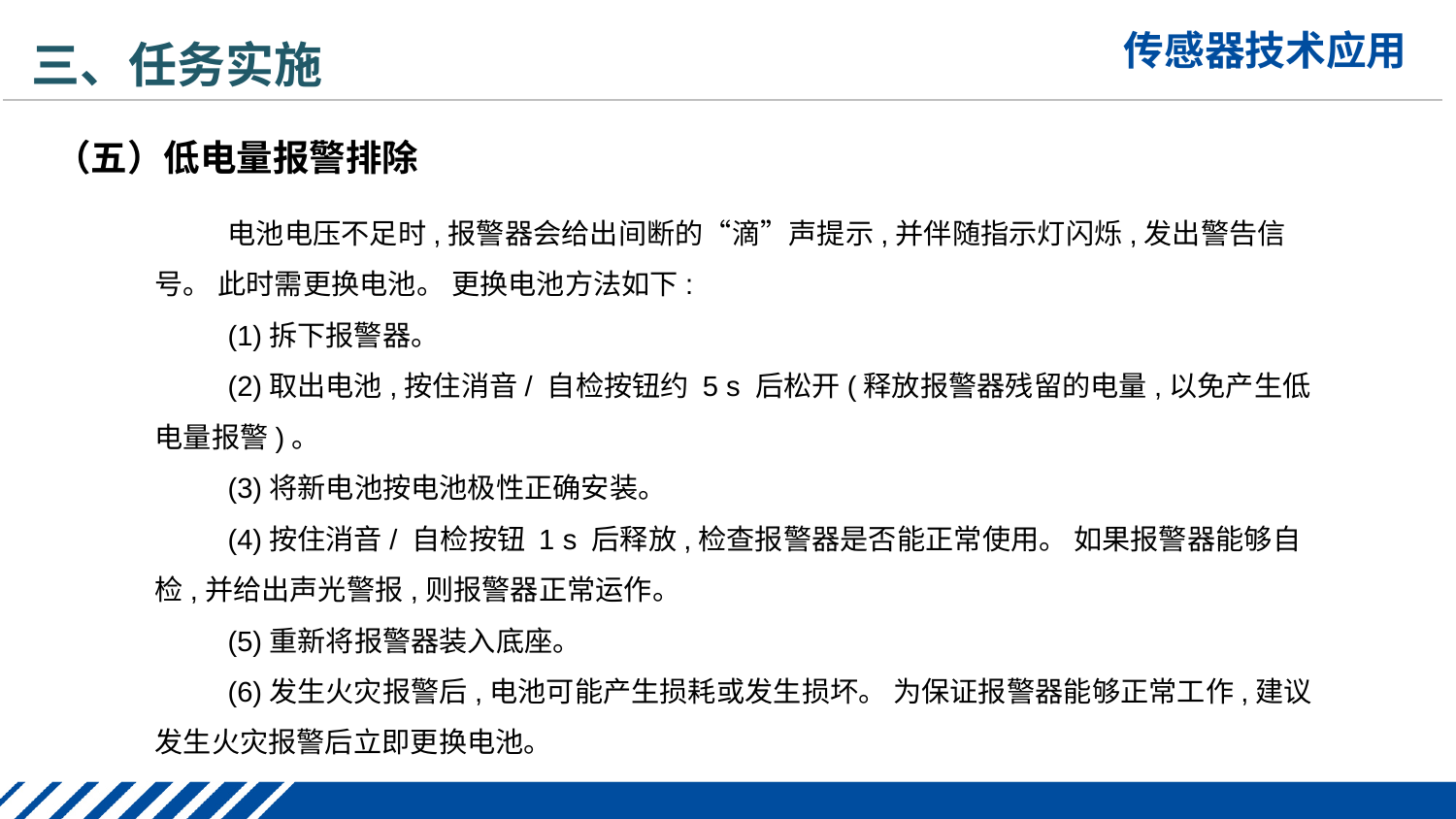

三、任务实施
（五）低电量报警排除
电池电压不足时,报警器会给出间断的“滴”声提示,并伴随指示灯闪烁,发出警告信号。 此时需更换电池。 更换电池方法如下:
(1)拆下报警器。
(2)取出电池,按住消音/ 自检按钮约 5 s 后松开(释放报警器残留的电量,以免产生低电量报警)。
(3)将新电池按电池极性正确安装。
(4)按住消音/ 自检按钮 1 s 后释放,检查报警器是否能正常使用。 如果报警器能够自检,并给出声光警报,则报警器正常运作。
(5)重新将报警器装入底座。
(6)发生火灾报警后,电池可能产生损耗或发生损坏。 为保证报警器能够正常工作,建议发生火灾报警后立即更换电池。